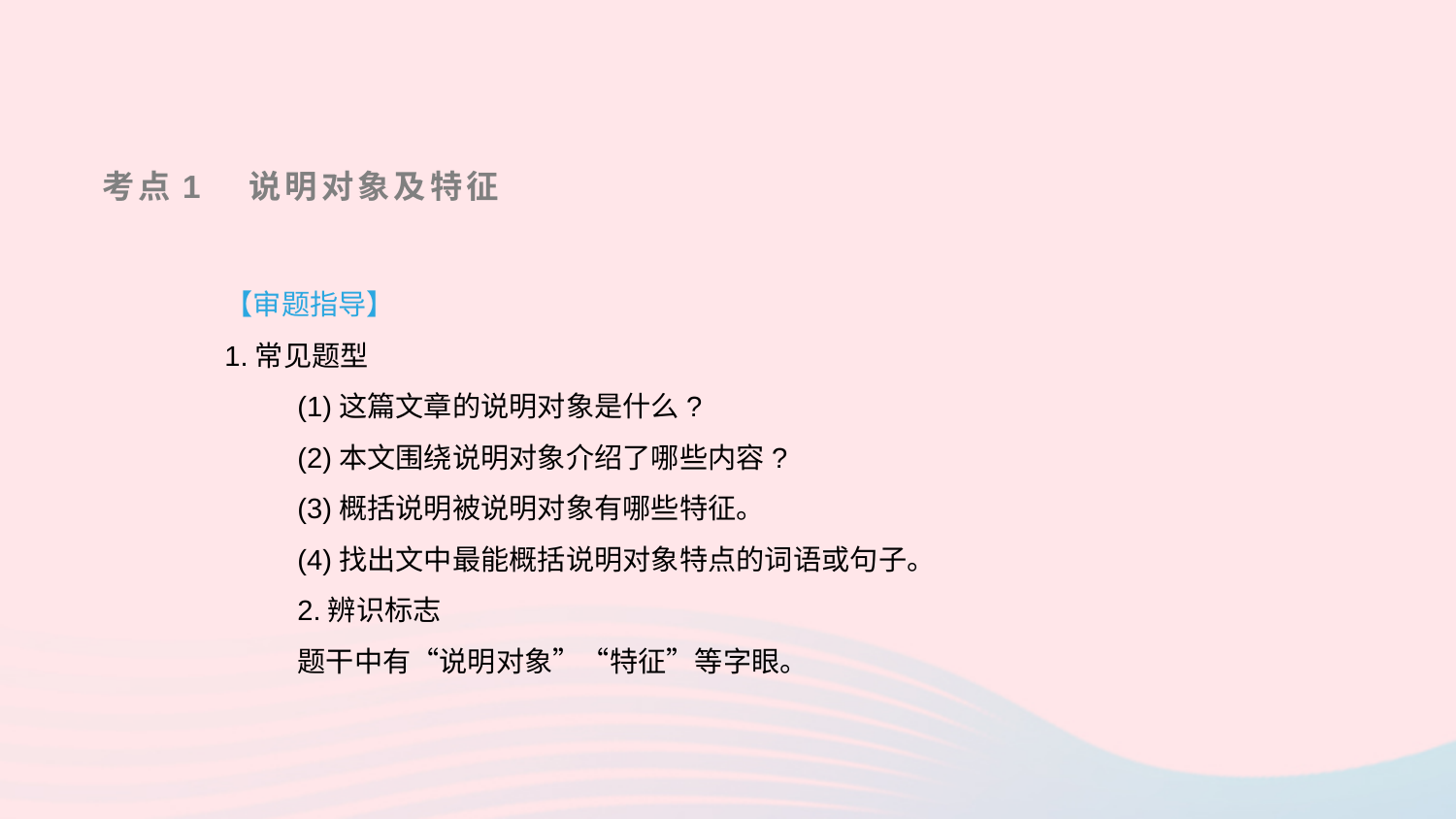

考点1　说明对象及特征
【审题指导】
1.常见题型
(1)这篇文章的说明对象是什么?
(2)本文围绕说明对象介绍了哪些内容?
(3)概括说明被说明对象有哪些特征。
(4)找出文中最能概括说明对象特点的词语或句子。
2.辨识标志
题干中有“说明对象”“特征”等字眼。